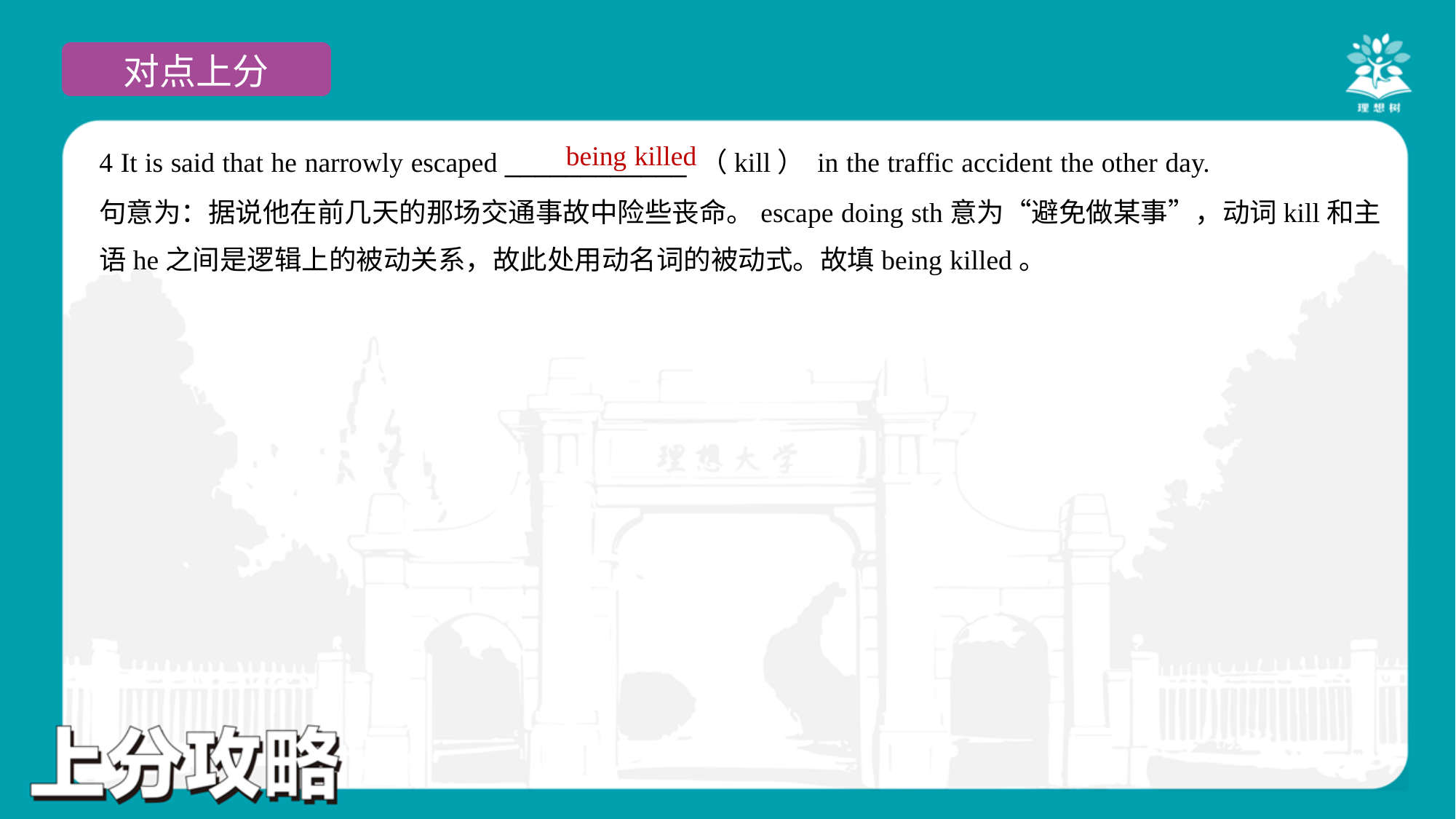

being killed
4 It is said that he narrowly escaped ____________ （kill） in the traffic accident the other day.
句意为：据说他在前几天的那场交通事故中险些丧命。escape doing sth意为“避免做某事”，动词kill和主
语he之间是逻辑上的被动关系，故此处用动名词的被动式。故填being killed。